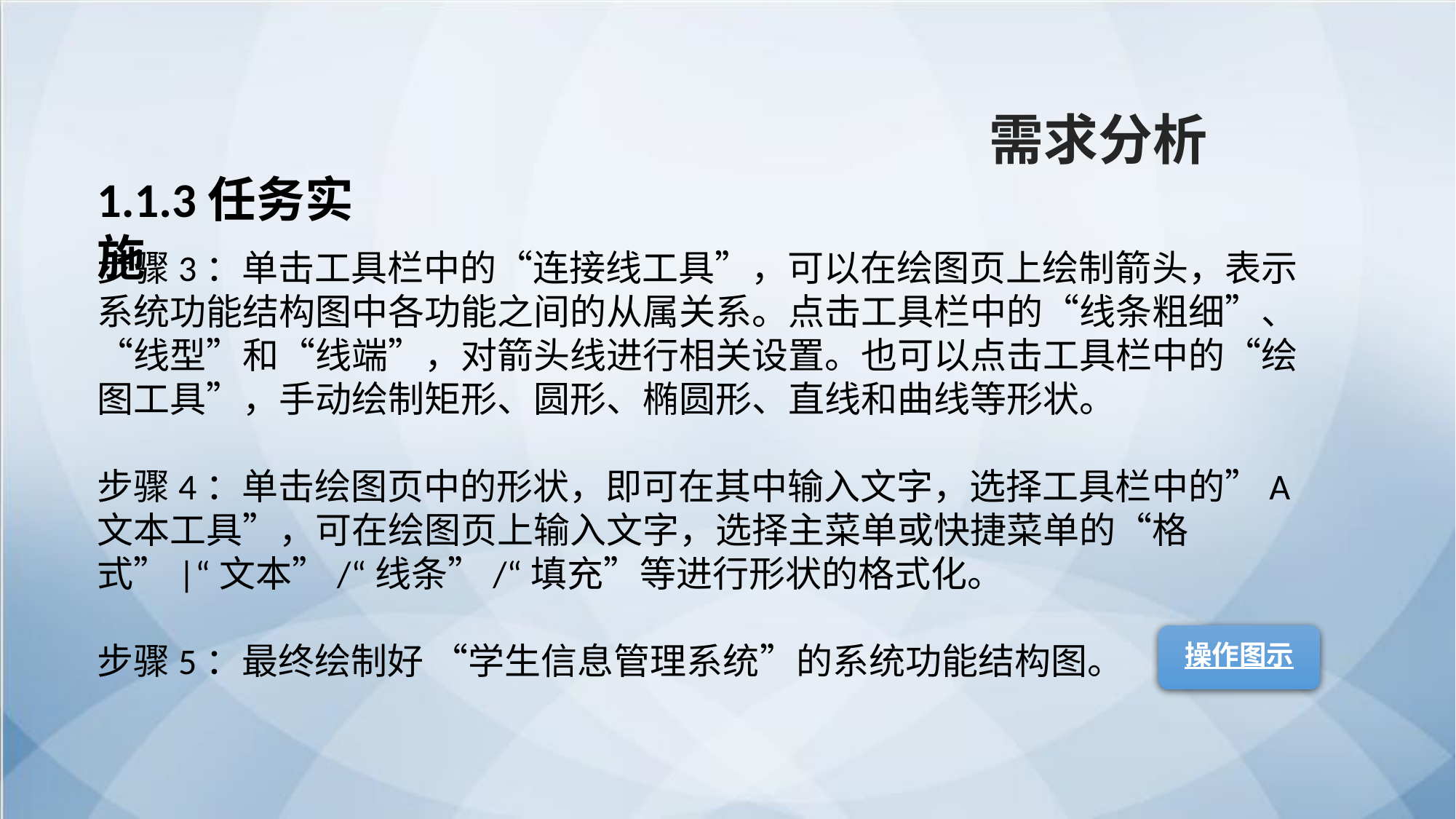

需求分析
1.1.3任务实施
步骤3：单击工具栏中的“连接线工具”，可以在绘图页上绘制箭头，表示系统功能结构图中各功能之间的从属关系。点击工具栏中的“线条粗细”、“线型”和“线端”，对箭头线进行相关设置。也可以点击工具栏中的“绘图工具”，手动绘制矩形、圆形、椭圆形、直线和曲线等形状。

步骤4：单击绘图页中的形状，即可在其中输入文字，选择工具栏中的”A文本工具”，可在绘图页上输入文字，选择主菜单或快捷菜单的“格式”|“文本”/“线条”/“填充”等进行形状的格式化。

步骤5：最终绘制好 “学生信息管理系统”的系统功能结构图。

操作图示